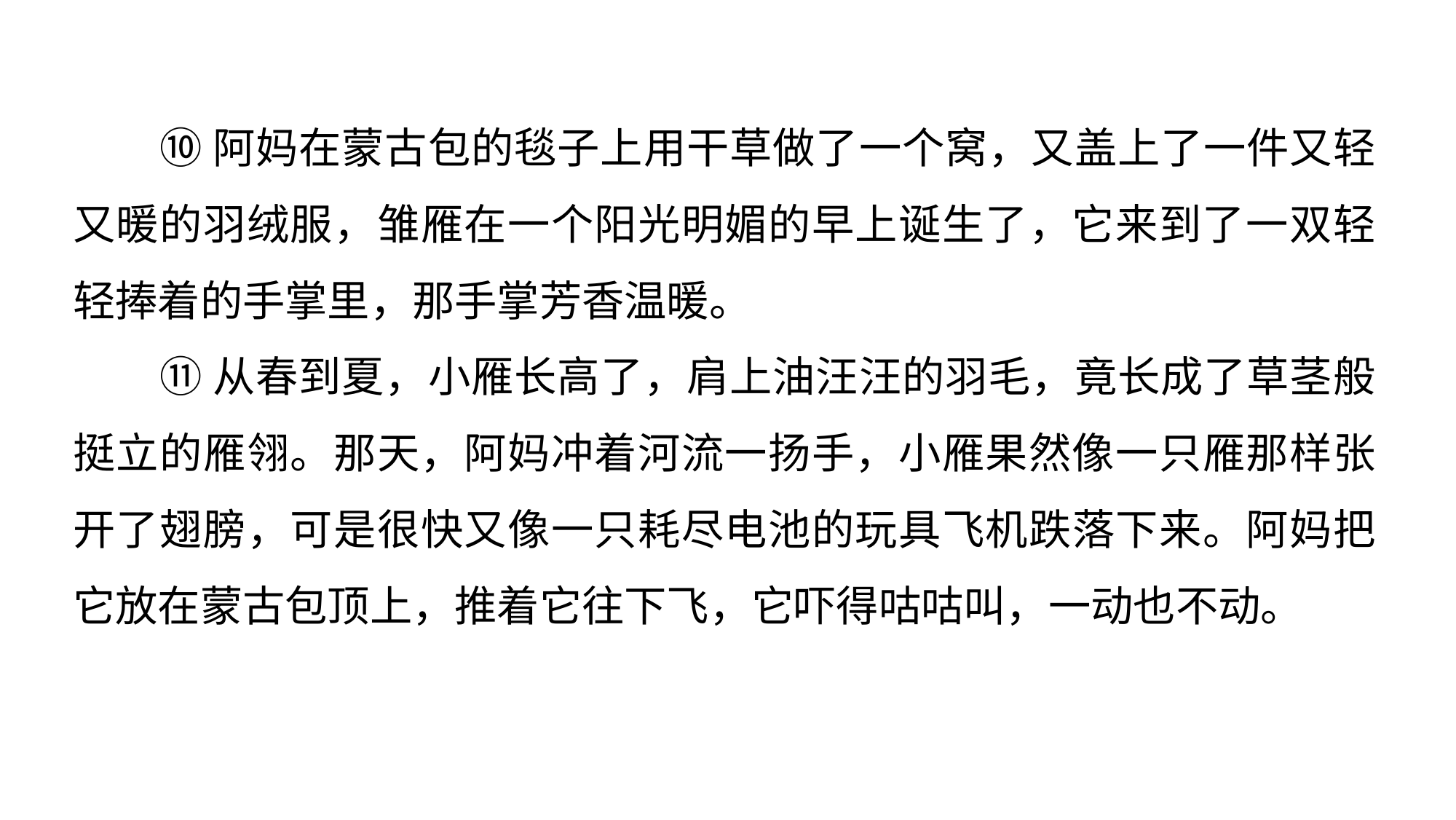

⑩阿妈在蒙古包的毯子上用干草做了一个窝，又盖上了一件又轻又暖的羽绒服，雏雁在一个阳光明媚的早上诞生了，它来到了一双轻轻捧着的手掌里，那手掌芳香温暖。
⑪从春到夏，小雁长高了，肩上油汪汪的羽毛，竟长成了草茎般挺立的雁翎。那天，阿妈冲着河流一扬手，小雁果然像一只雁那样张开了翅膀，可是很快又像一只耗尽电池的玩具飞机跌落下来。阿妈把它放在蒙古包顶上，推着它往下飞，它吓得咕咕叫，一动也不动。